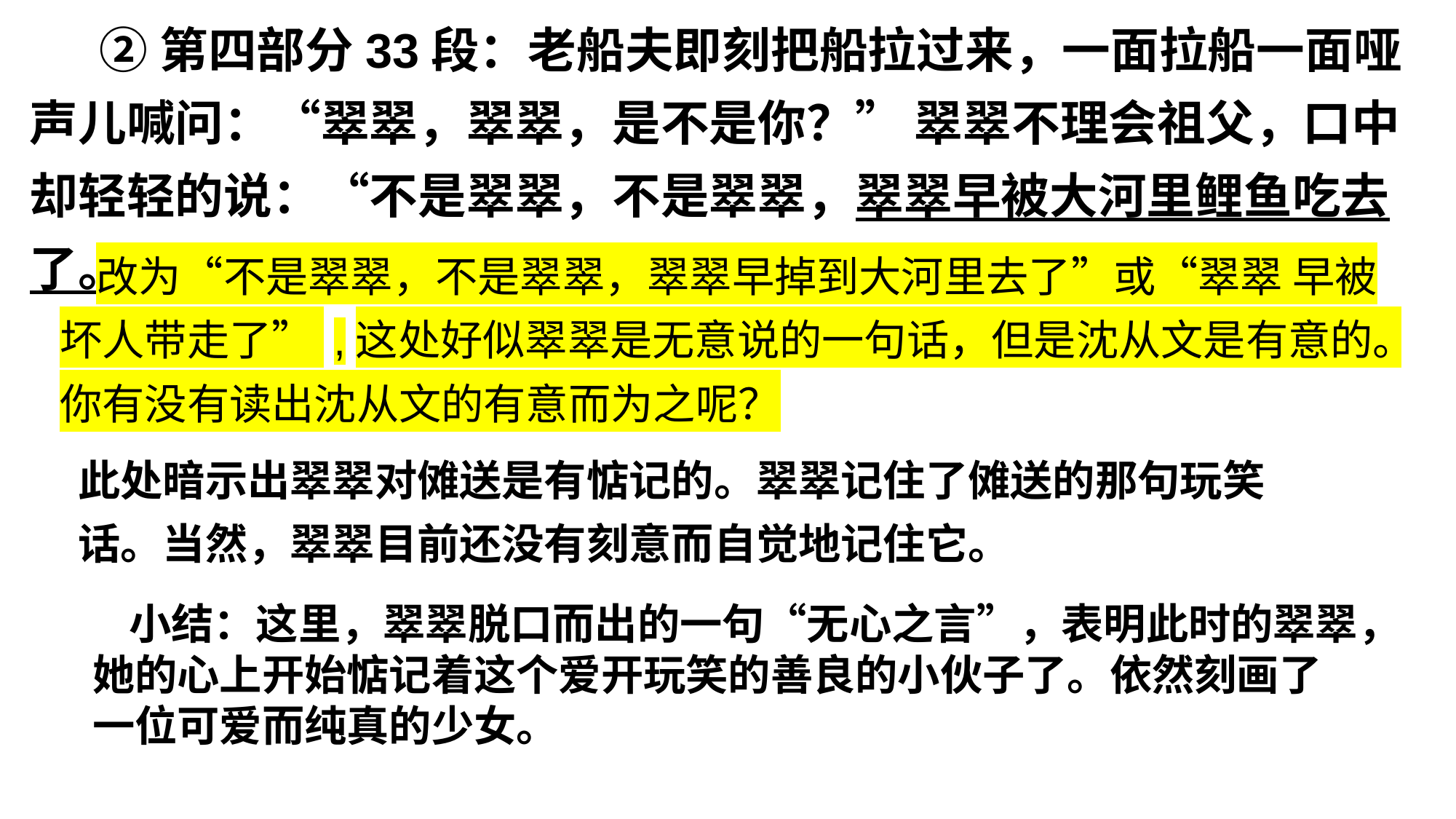

②第四部分33段：老船夫即刻把船拉过来，一面拉船一面哑声儿喊问：“翠翠，翠翠，是不是你？” 翠翠不理会祖父，口中却轻轻的说：“不是翠翠，不是翠翠，翠翠早被大河里鲤鱼吃去了。”

改为“不是翠翠，不是翠翠，翠翠早掉到大河里去了”或“翠翠 早被坏人带走了” ,这处好似翠翠是无意说的一句话，但是沈从文是有意的。你有没有读出沈从文的有意而为之呢？
此处暗示出翠翠对傩送是有惦记的。翠翠记住了傩送的那句玩笑话。当然，翠翠目前还没有刻意而自觉地记住它。
小结：这里，翠翠脱口而出的一句“无心之言”，表明此时的翠翠，她的心上开始惦记着这个爱开玩笑的善良的小伙子了。依然刻画了一位可爱而纯真的少女。